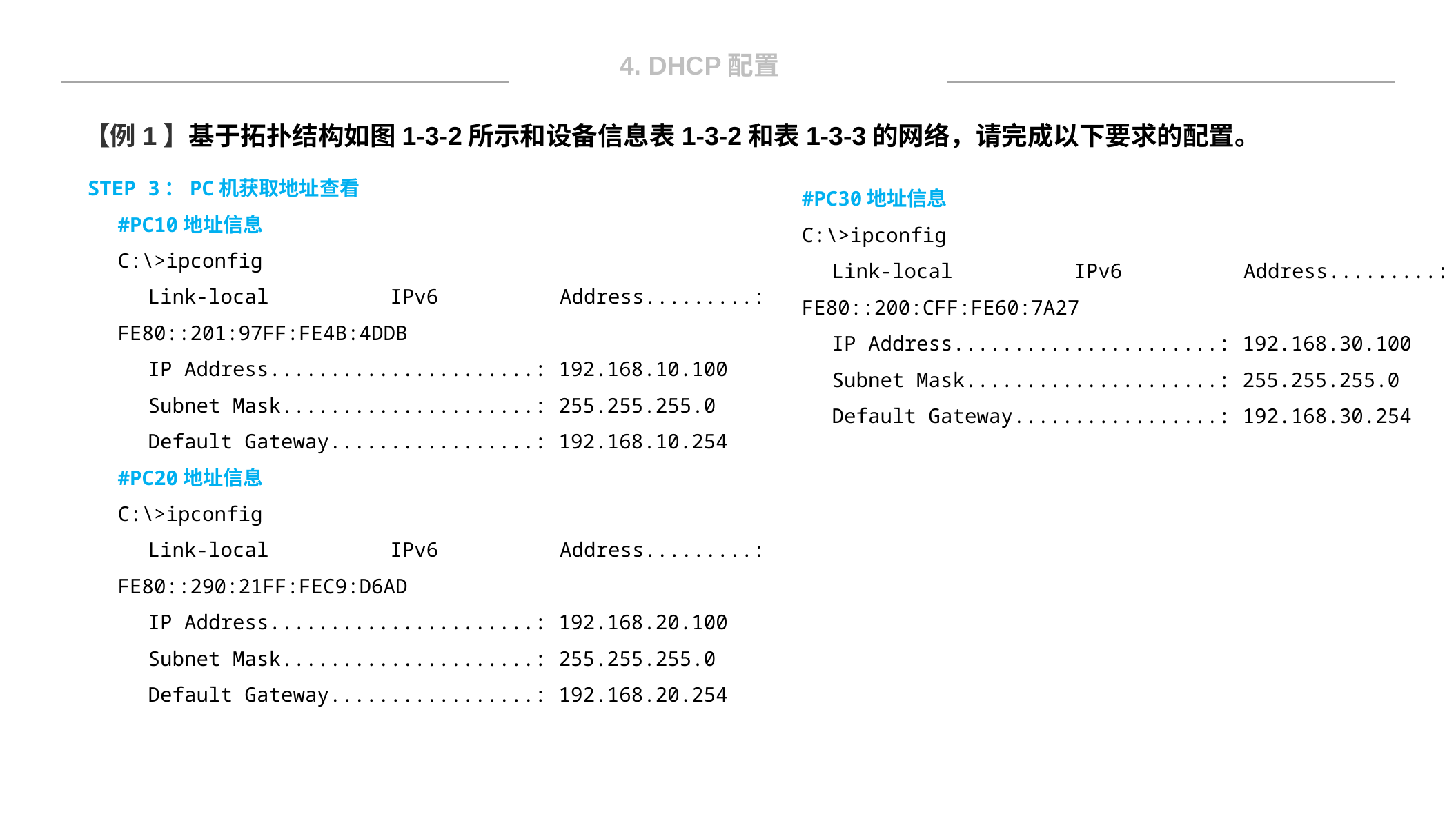

4. DHCP配置
【例1】基于拓扑结构如图1-3-2所示和设备信息表1-3-2和表1-3-3的网络，请完成以下要求的配置。
STEP 3：PC机获取地址查看
#PC10地址信息
C:\>ipconfig
Link-local IPv6 Address.........: FE80::201:97FF:FE4B:4DDB
IP Address......................: 192.168.10.100
Subnet Mask.....................: 255.255.255.0
Default Gateway.................: 192.168.10.254
#PC20地址信息
C:\>ipconfig
Link-local IPv6 Address.........: FE80::290:21FF:FEC9:D6AD
IP Address......................: 192.168.20.100
Subnet Mask.....................: 255.255.255.0
Default Gateway.................: 192.168.20.254
#PC30地址信息
C:\>ipconfig
Link-local IPv6 Address.........: FE80::200:CFF:FE60:7A27
IP Address......................: 192.168.30.100
Subnet Mask.....................: 255.255.255.0
Default Gateway.................: 192.168.30.254